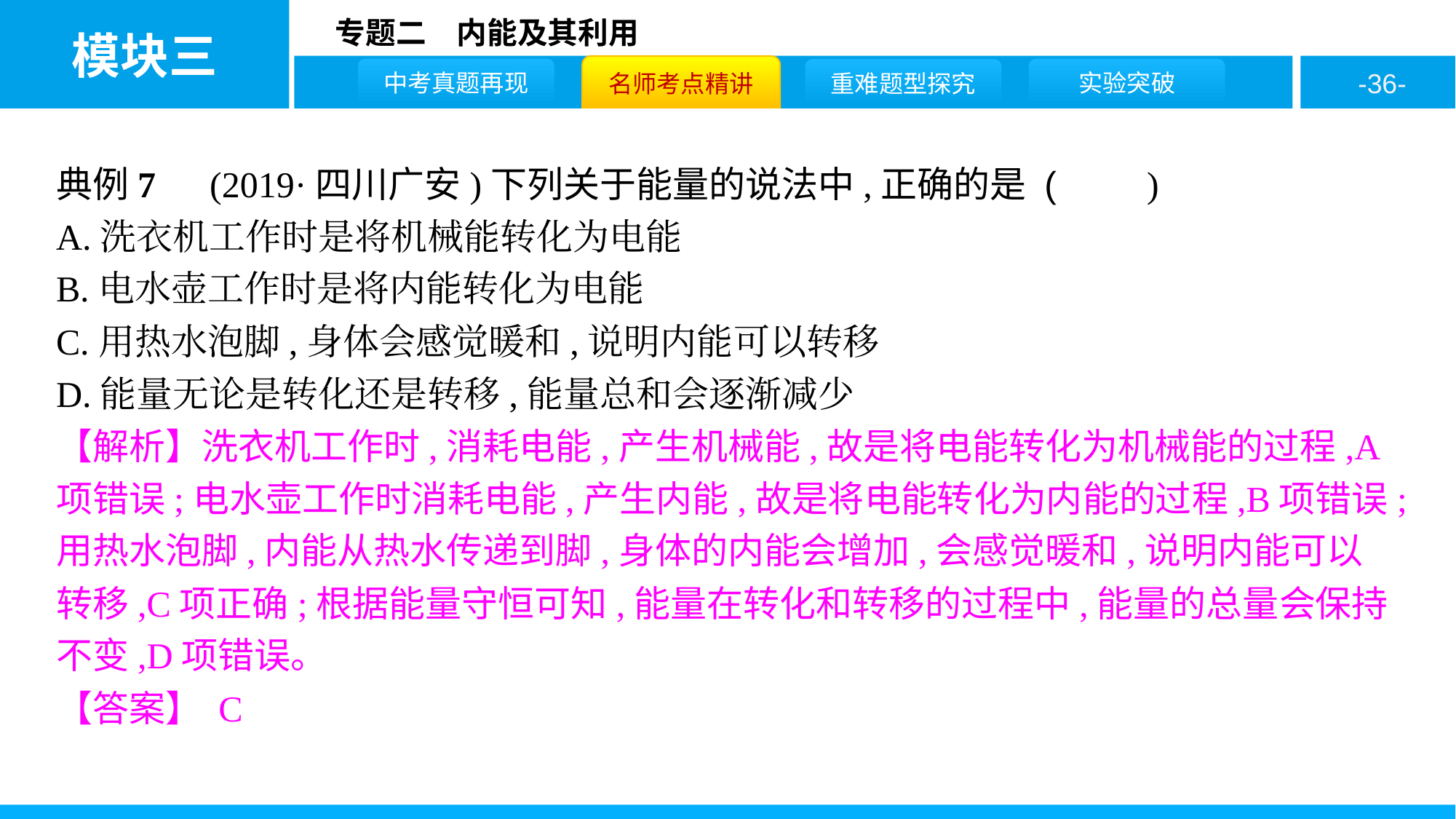

典例7　(2019·四川广安)下列关于能量的说法中,正确的是 (　　)
A.洗衣机工作时是将机械能转化为电能
B.电水壶工作时是将内能转化为电能
C.用热水泡脚,身体会感觉暖和,说明内能可以转移
D.能量无论是转化还是转移,能量总和会逐渐减少
【解析】洗衣机工作时,消耗电能,产生机械能,故是将电能转化为机械能的过程,A项错误;电水壶工作时消耗电能,产生内能,故是将电能转化为内能的过程,B项错误;用热水泡脚,内能从热水传递到脚,身体的内能会增加,会感觉暖和,说明内能可以转移,C项正确;根据能量守恒可知,能量在转化和转移的过程中,能量的总量会保持不变,D项错误。
【答案】 C